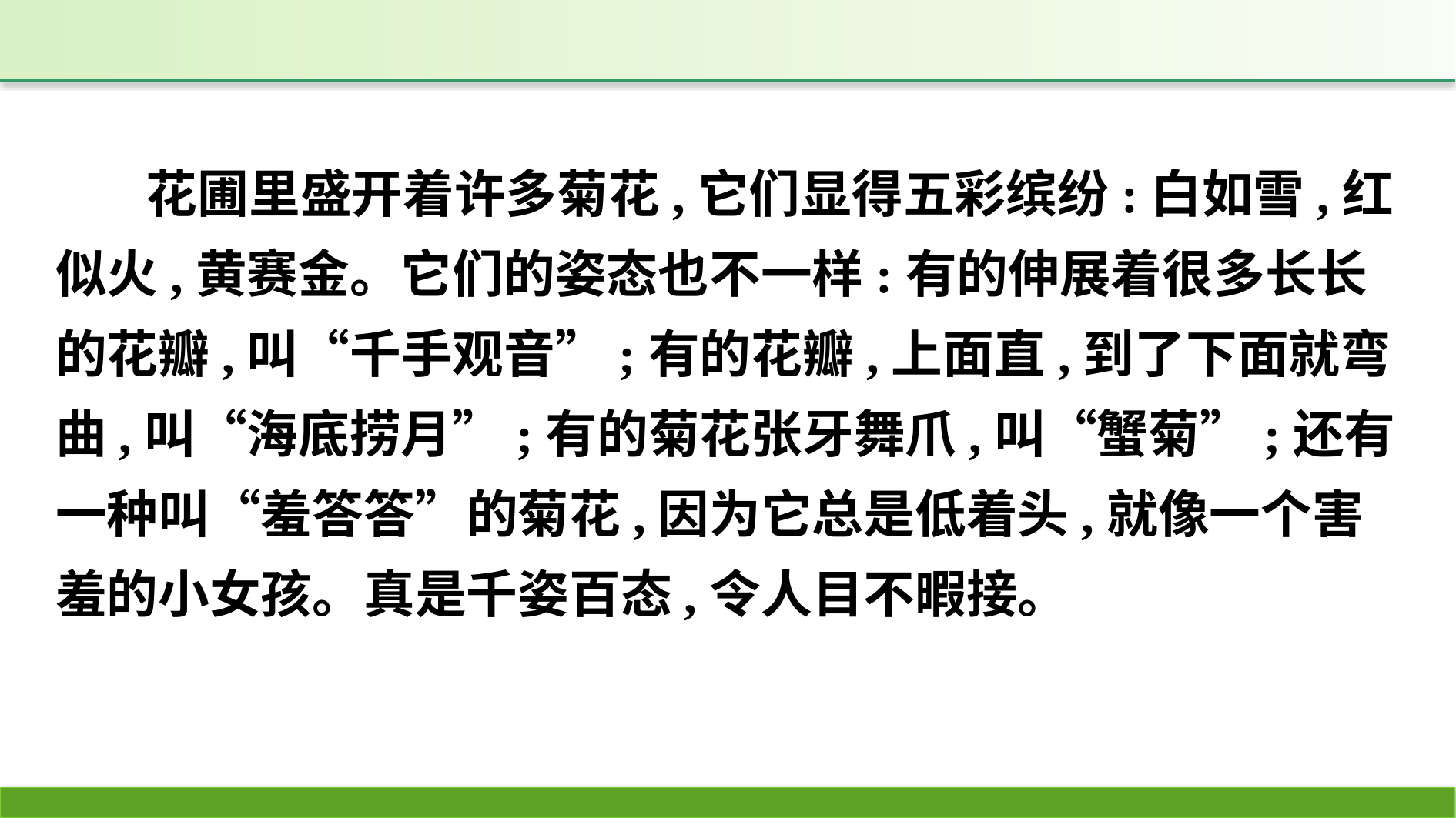

花圃里盛开着许多菊花,它们显得五彩缤纷:白如雪,红似火,黄赛金。它们的姿态也不一样:有的伸展着很多长长的花瓣,叫“千手观音”;有的花瓣,上面直,到了下面就弯曲,叫“海底捞月”;有的菊花张牙舞爪,叫“蟹菊”;还有一种叫“羞答答”的菊花,因为它总是低着头,就像一个害羞的小女孩。真是千姿百态,令人目不暇接。